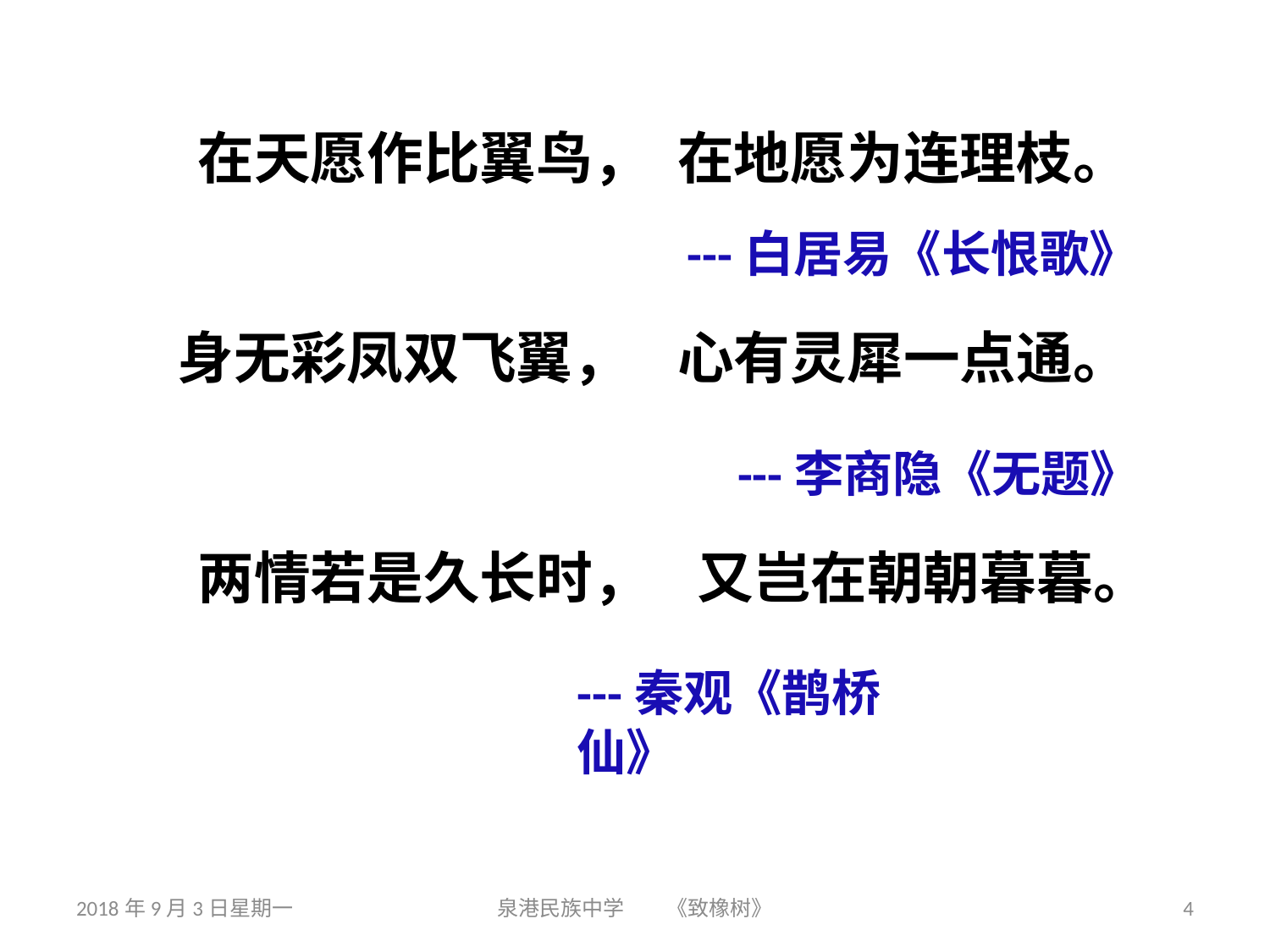

在天愿作比翼鸟，
在地愿为连理枝。
---白居易《长恨歌》
身无彩凤双飞翼，
心有灵犀一点通。
---李商隐《无题》
两情若是久长时，
又岂在朝朝暮暮。
---秦观《鹊桥仙》
2018年9月3日星期一
泉港民族中学         《致橡树》
4